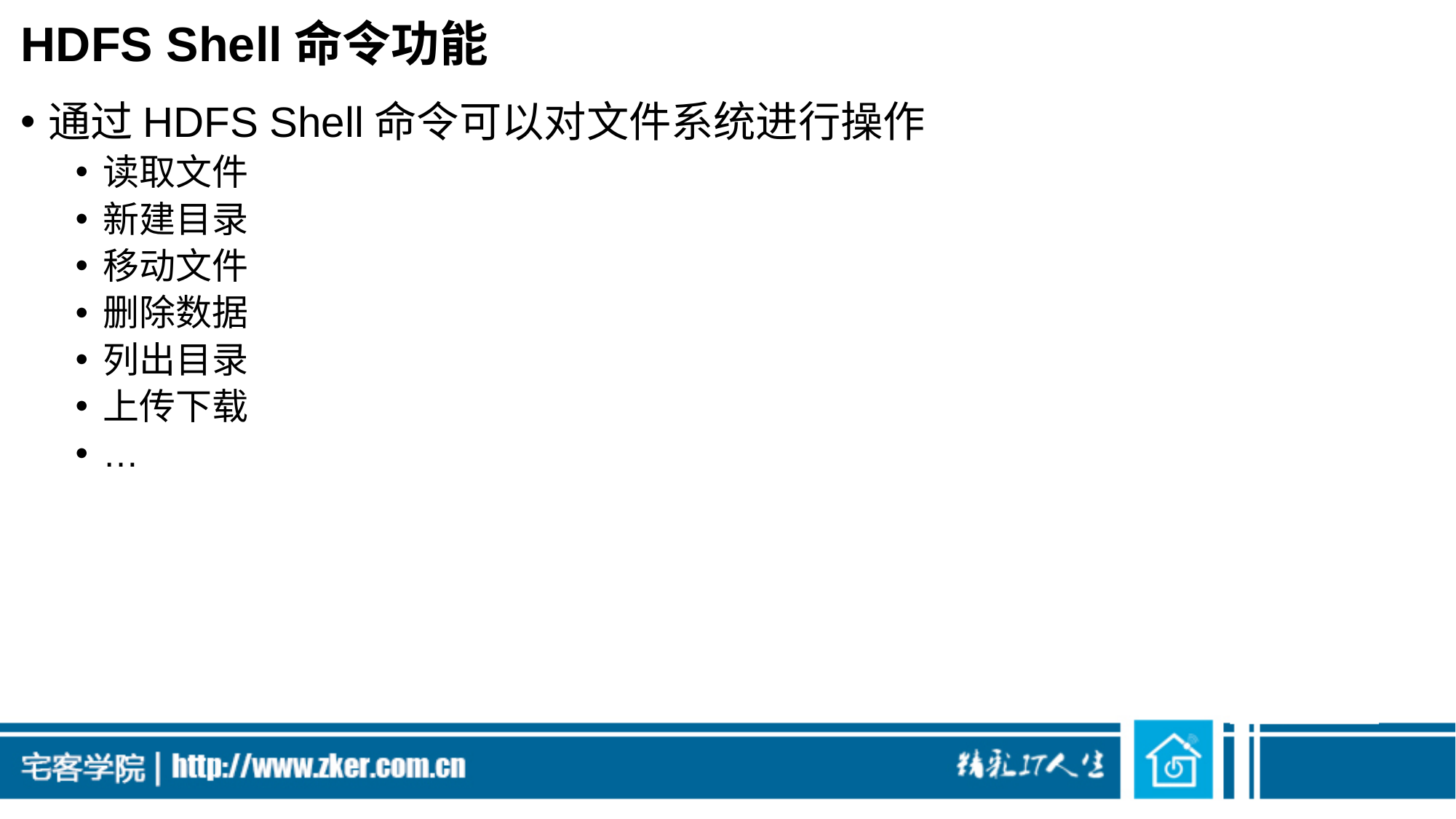

# HDFS Shell命令功能
通过HDFS Shell命令可以对文件系统进行操作
读取文件
新建目录
移动文件
删除数据
列出目录
上传下载
…